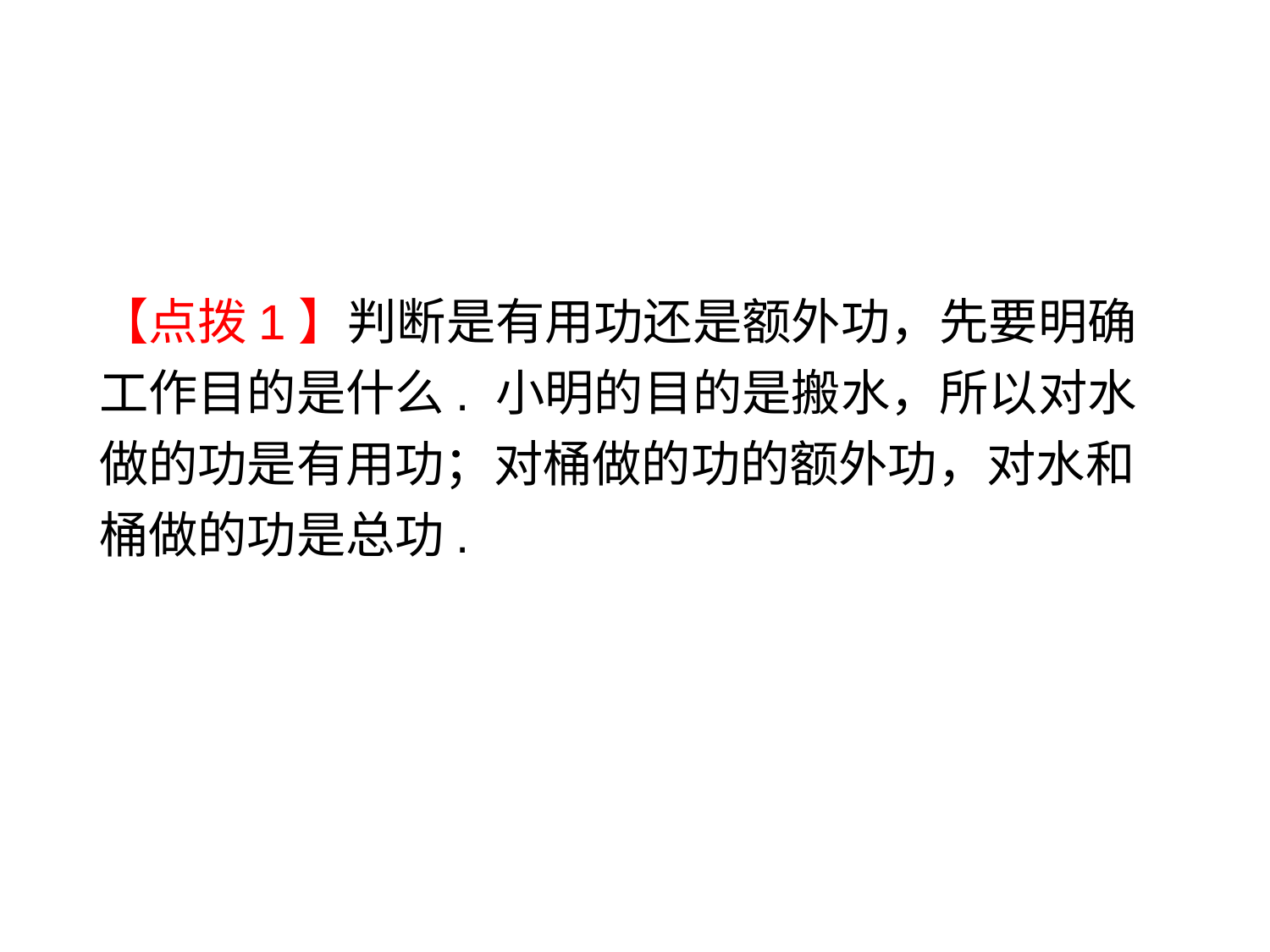

【点拨1】判断是有用功还是额外功，先要明确工作目的是什么. 小明的目的是搬水，所以对水做的功是有用功；对桶做的功的额外功，对水和桶做的功是总功.